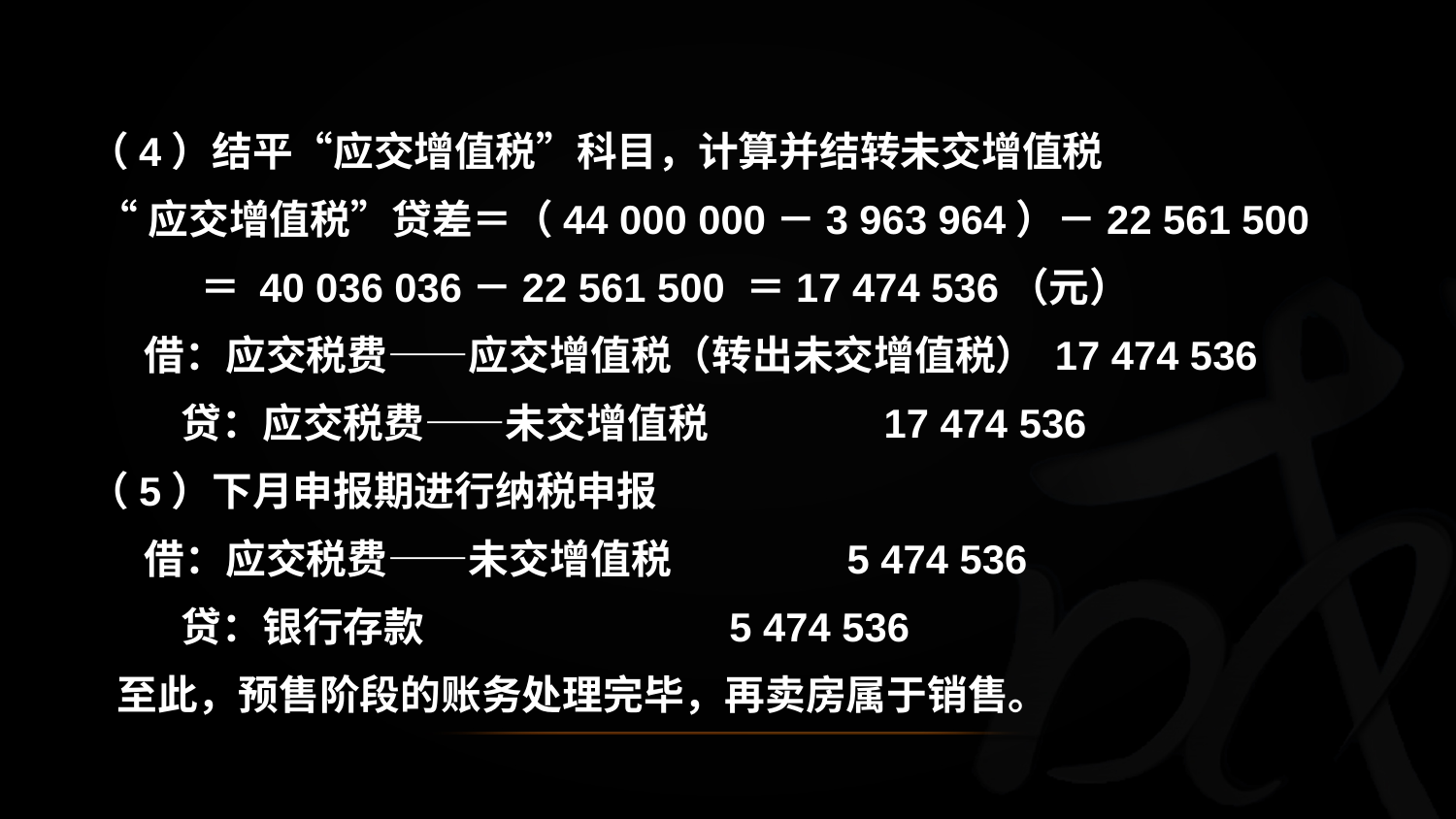

（4）结平“应交增值税”科目，计算并结转未交增值税
 “应交增值税”贷差＝（44 000 000－3 963 964）－22 561 500
           ＝ 40 036 036－22 561 500 ＝17 474 536（元）
     借：应交税费——应交增值税（转出未交增值税） 17 474 536
         贷：应交税费——未交增值税                  17 474 536
（5）下月申报期进行纳税申报
     借：应交税费——未交增值税                  5 474 536
         贷：银行存款                                5 474 536
  至此，预售阶段的账务处理完毕，再卖房属于销售。